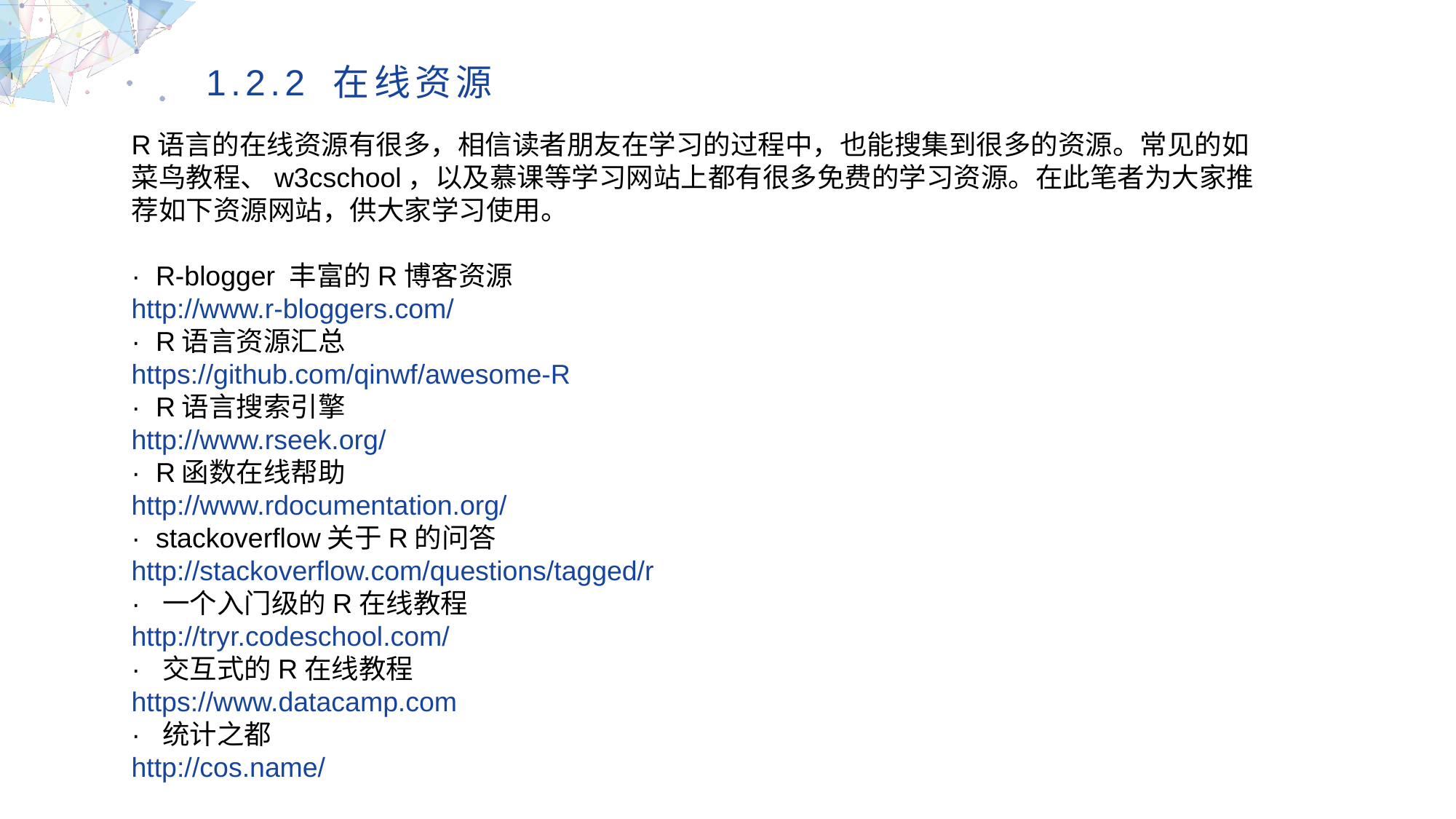

1.2.2 在线资源
R语言的在线资源有很多，相信读者朋友在学习的过程中，也能搜集到很多的资源。常见的如菜鸟教程、w3cschool，以及慕课等学习网站上都有很多免费的学习资源。在此笔者为大家推荐如下资源网站，供大家学习使用。

·  R-blogger 丰富的R博客资源
http://www.r-bloggers.com/
·  R语言资源汇总
https://github.com/qinwf/awesome-R
·  R语言搜索引擎
http://www.rseek.org/
·  R函数在线帮助
http://www.rdocumentation.org/
·  stackoverflow关于R的问答
http://stackoverflow.com/questions/tagged/r
·  一个入门级的R在线教程
http://tryr.codeschool.com/
·  交互式的R在线教程
https://www.datacamp.com
·  统计之都
http://cos.name/
MULTIPURPOSE PRESENTATION TEMPLATE | UNIQUE DESIGN
Welcome Message
Please replace text, click add relevant headline, modify the text content, also can copy your content to this directly. Please replace text, click add relevant headline, modify the text content, also can copy your content to this directly.